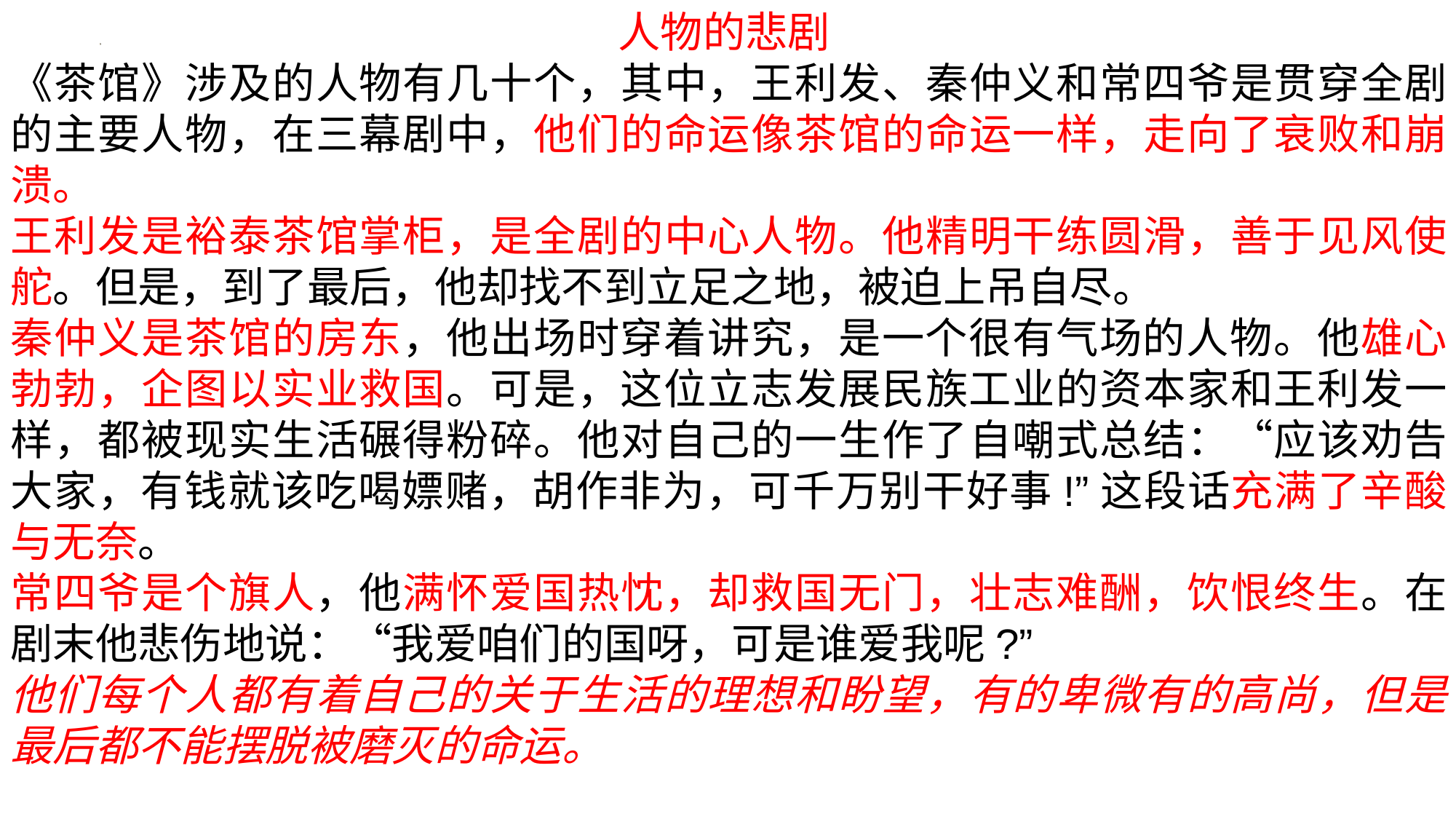

人物的悲剧
《茶馆》涉及的人物有几十个，其中，王利发、秦仲义和常四爷是贯穿全剧的主要人物，在三幕剧中，他们的命运像茶馆的命运一样，走向了衰败和崩溃。
王利发是裕泰茶馆掌柜，是全剧的中心人物。他精明干练圆滑，善于见风使舵。但是，到了最后，他却找不到立足之地，被迫上吊自尽。
秦仲义是茶馆的房东，他出场时穿着讲究，是一个很有气场的人物。他雄心勃勃，企图以实业救国。可是，这位立志发展民族工业的资本家和王利发一样，都被现实生活碾得粉碎。他对自己的一生作了自嘲式总结：“应该劝告大家，有钱就该吃喝嫖赌，胡作非为，可千万别干好事!”这段话充满了辛酸与无奈。
常四爷是个旗人，他满怀爱国热忱，却救国无门，壮志难酬，饮恨终生。在剧末他悲伤地说：“我爱咱们的国呀，可是谁爱我呢?”
他们每个人都有着自己的关于生活的理想和盼望，有的卑微有的高尚，但是最后都不能摆脱被磨灭的命运。